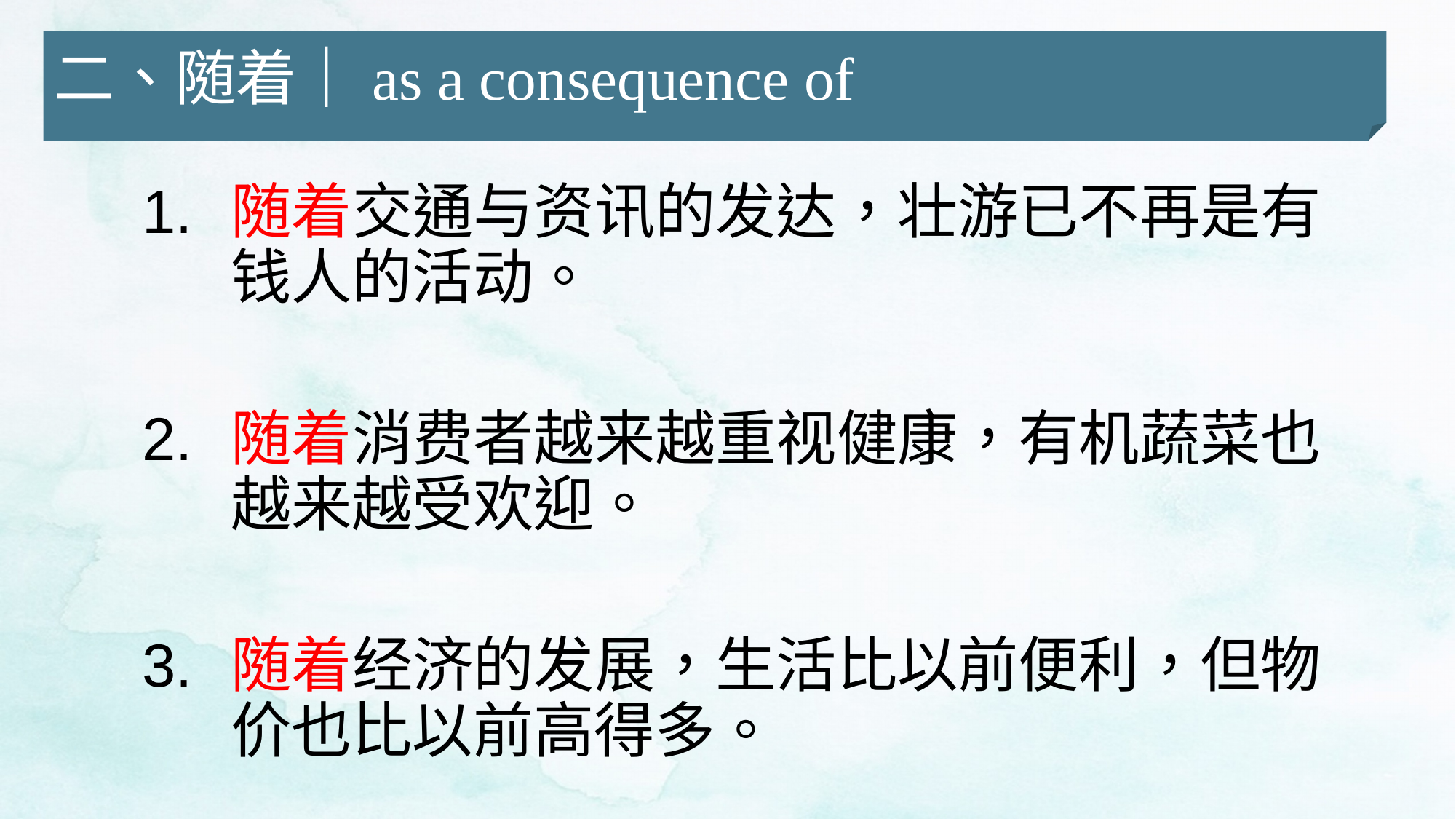

二、随着｜as a consequence of
随着交通与资讯的发达，壮游已不再是有钱人的活动。

随着消费者越来越重视健康，有机蔬菜也越来越受欢迎。

随着经济的发展，生活比以前便利，但物价也比以前高得多。